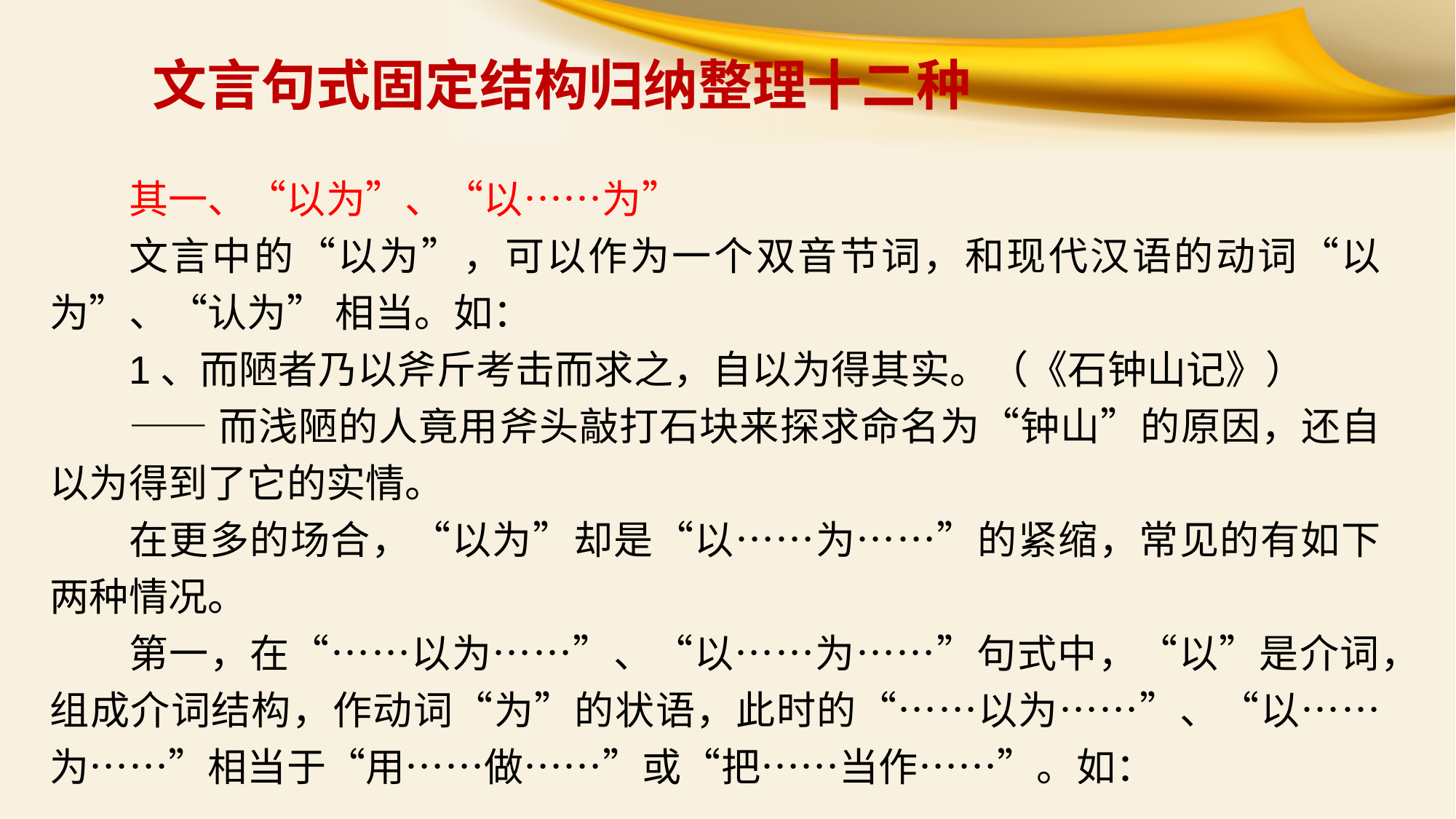

文言句式固定结构归纳整理十二种
其一、“以为”、“以……为”
文言中的“以为”，可以作为一个双音节词，和现代汉语的动词“以为”、“认为” 相当。如：
1、而陋者乃以斧斤考击而求之，自以为得其实。（《石钟山记》）
——而浅陋的人竟用斧头敲打石块来探求命名为“钟山”的原因，还自以为得到了它的实情。
在更多的场合，“以为”却是“以……为……”的紧缩，常见的有如下两种情况。
第一，在“……以为……”、“以……为……”句式中，“以”是介词，组成介词结构，作动词“为”的状语，此时的“……以为……”、“以……为……”相当于“用……做……”或“把……当作……”。如：